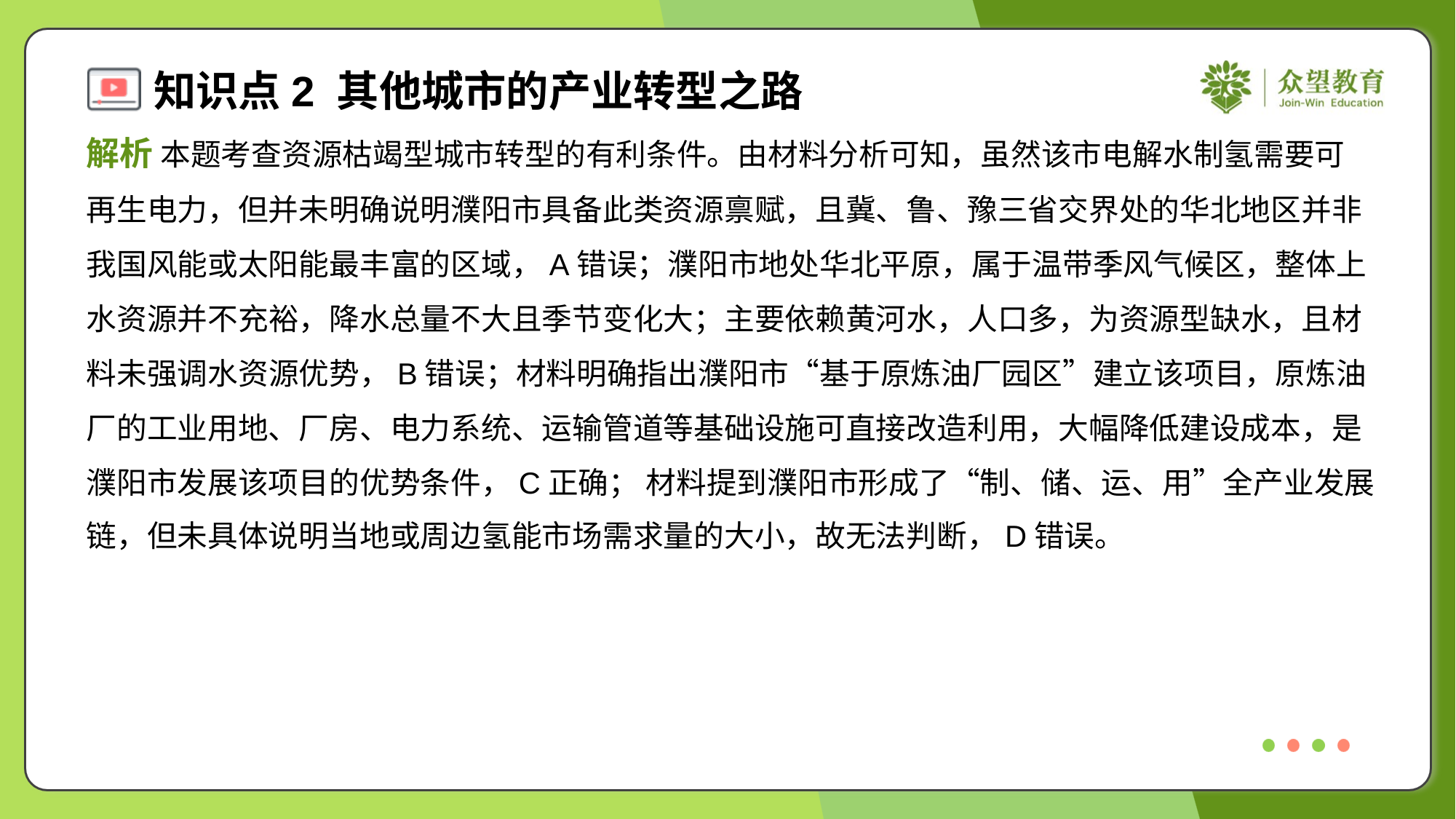

解析 本题考查资源枯竭型城市转型的有利条件。由材料分析可知，虽然该市电解水制氢需要可
再生电力，但并未明确说明濮阳市具备此类资源禀赋，且冀、鲁、豫三省交界处的华北地区并非
我国风能或太阳能最丰富的区域，A错误；濮阳市地处华北平原，属于温带季风气候区，整体上
水资源并不充裕，降水总量不大且季节变化大；主要依赖黄河水，人口多，为资源型缺水，且材
料未强调水资源优势，B错误；材料明确指出濮阳市“基于原炼油厂园区”建立该项目，原炼油
厂的工业用地、厂房、电力系统、运输管道等基础设施可直接改造利用，大幅降低建设成本，是
濮阳市发展该项目的优势条件，C正确； 材料提到濮阳市形成了“制、储、运、用”全产业发展
链，但未具体说明当地或周边氢能市场需求量的大小，故无法判断，D错误。